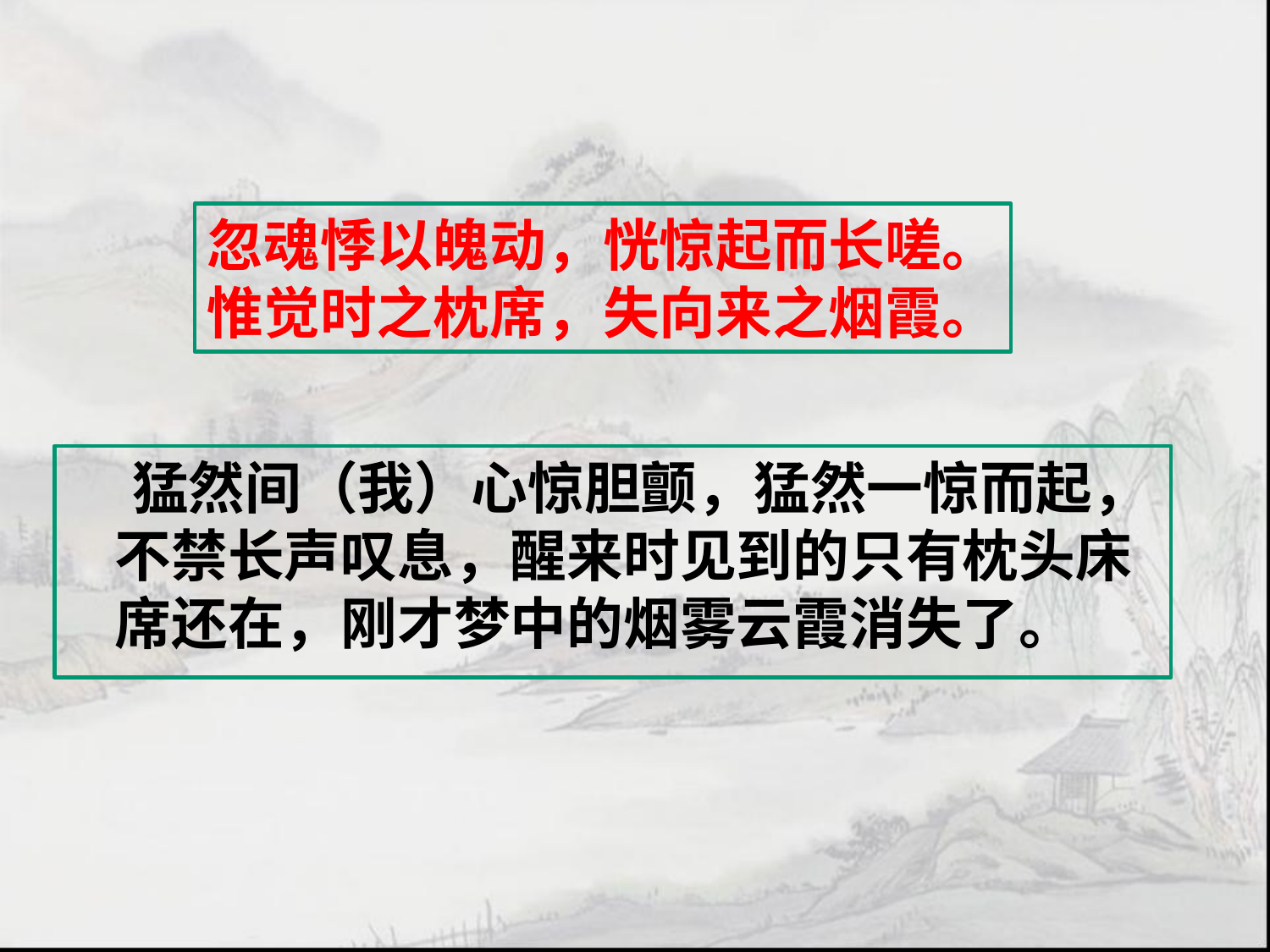

忽魂悸以魄动，恍惊起而长嗟。
惟觉时之枕席，失向来之烟霞。
    猛然间（我）心惊胆颤，猛然一惊而起，不禁长声叹息，醒来时见到的只有枕头床席还在，刚才梦中的烟雾云霞消失了。